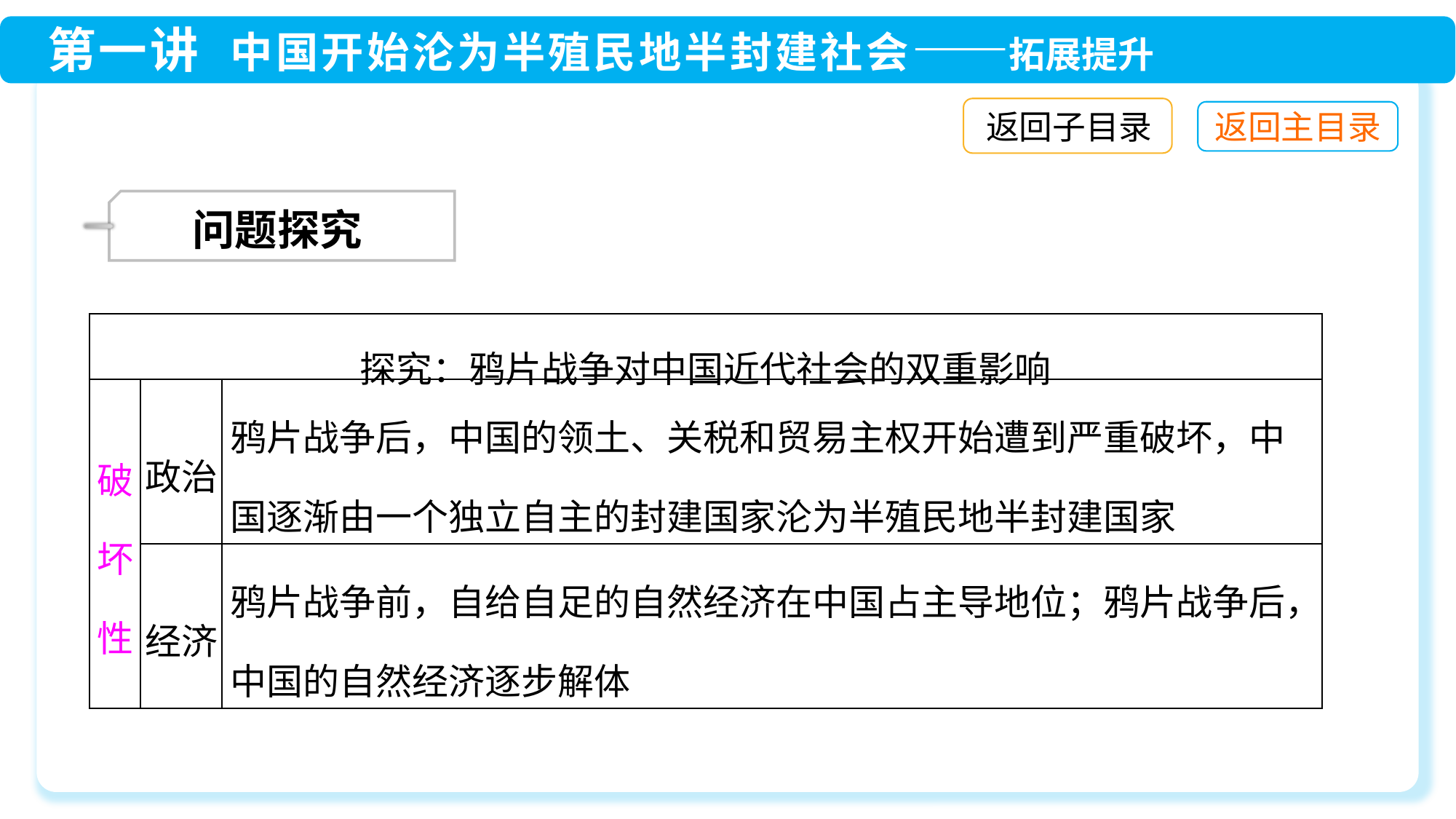

返回子目录
 问题探究

| 探究：鸦片战争对中国近代社会的双重影响 |  |  |
| --- | --- | --- |
| 破坏性 | 政治 | 鸦片战争后，中国的领土、关税和贸易主权开始遭到严重破坏，中国逐渐由一个独立自主的封建国家沦为半殖民地半封建国家 |
|  | 经济 | 鸦片战争前，自给自足的自然经济在中国占主导地位；鸦片战争后，中国的自然经济逐步解体 |